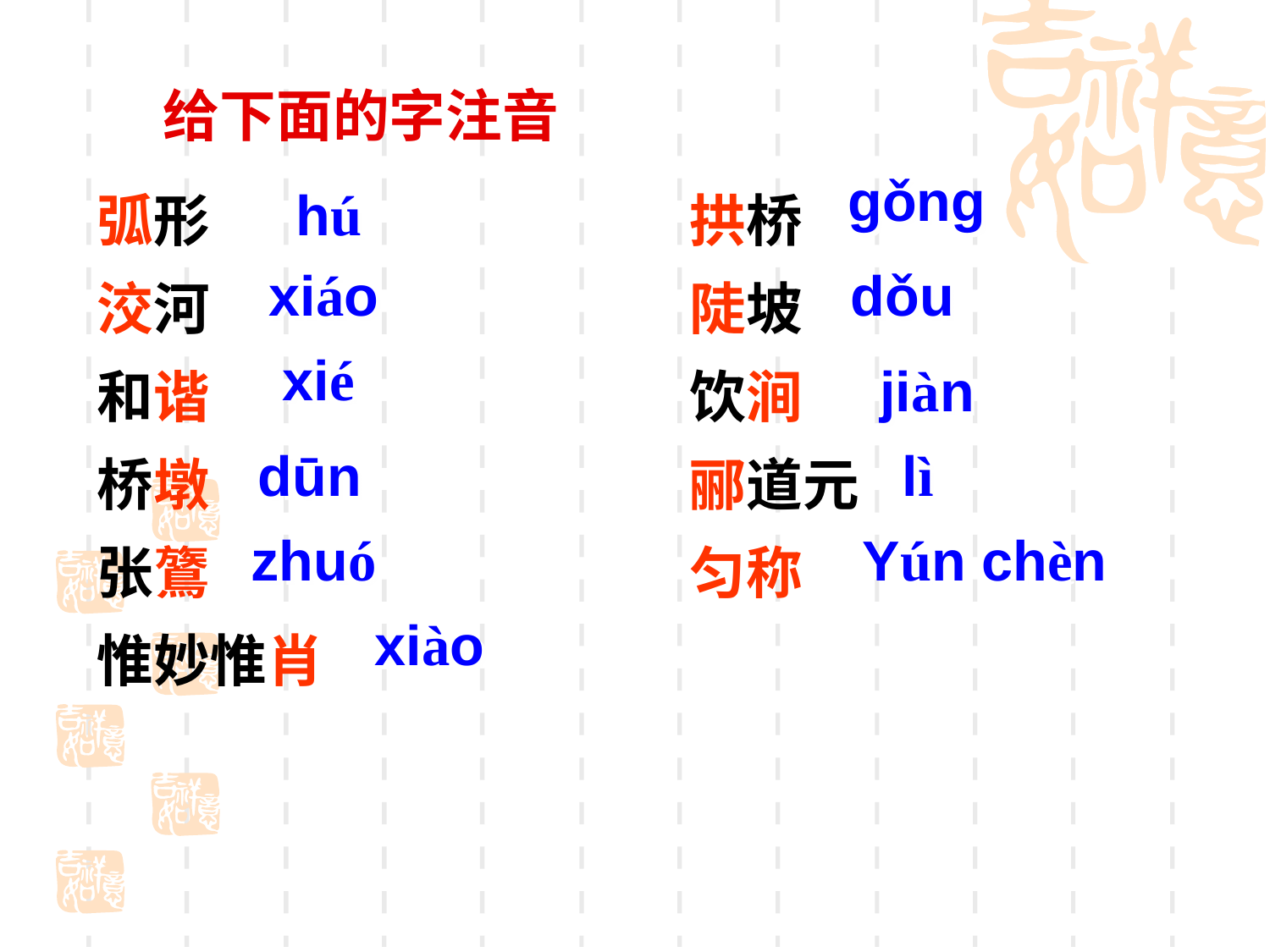

给下面的字注音
弧形				拱桥
洨河				陡坡
和谐				饮涧
桥墩				郦道元
张鷟				匀称
惟妙惟肖
gǒng
hú
xiáo
dǒu
xié
jiàn
dūn
lì
zhuó
Yún chèn
xiào